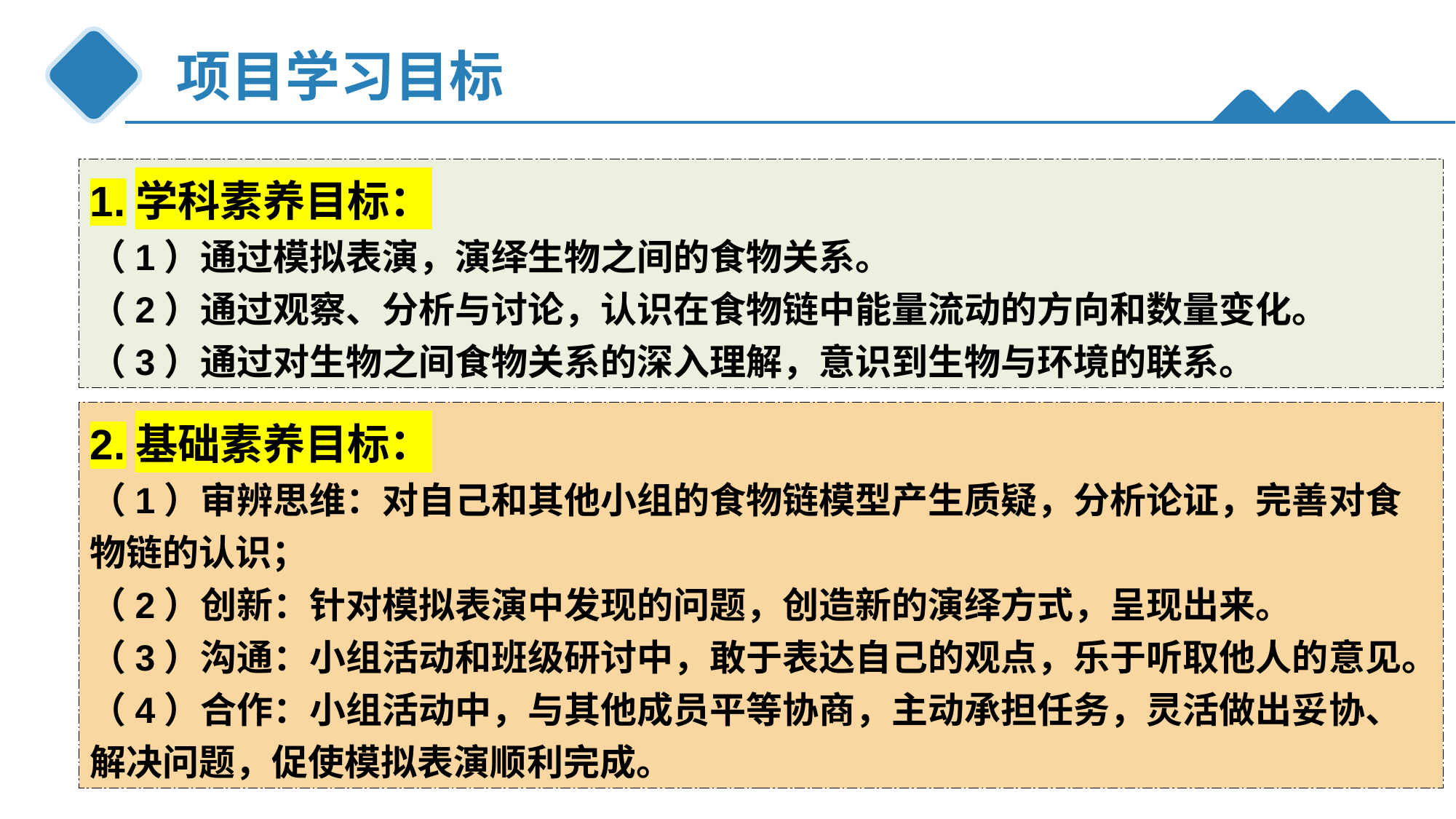

项目学习目标

1.学科素养目标：
（1）通过模拟表演，演绎生物之间的食物关系。
（2）通过观察、分析与讨论，认识在食物链中能量流动的方向和数量变化。
（3）通过对生物之间食物关系的深入理解，意识到生物与环境的联系。
2.基础素养目标：
（1）审辨思维：对自己和其他小组的食物链模型产生质疑，分析论证，完善对食物链的认识；
（2）创新：针对模拟表演中发现的问题，创造新的演绎方式，呈现出来。
（3）沟通：小组活动和班级研讨中，敢于表达自己的观点，乐于听取他人的意见。
（4）合作：小组活动中，与其他成员平等协商，主动承担任务，灵活做出妥协、解决问题，促使模拟表演顺利完成。